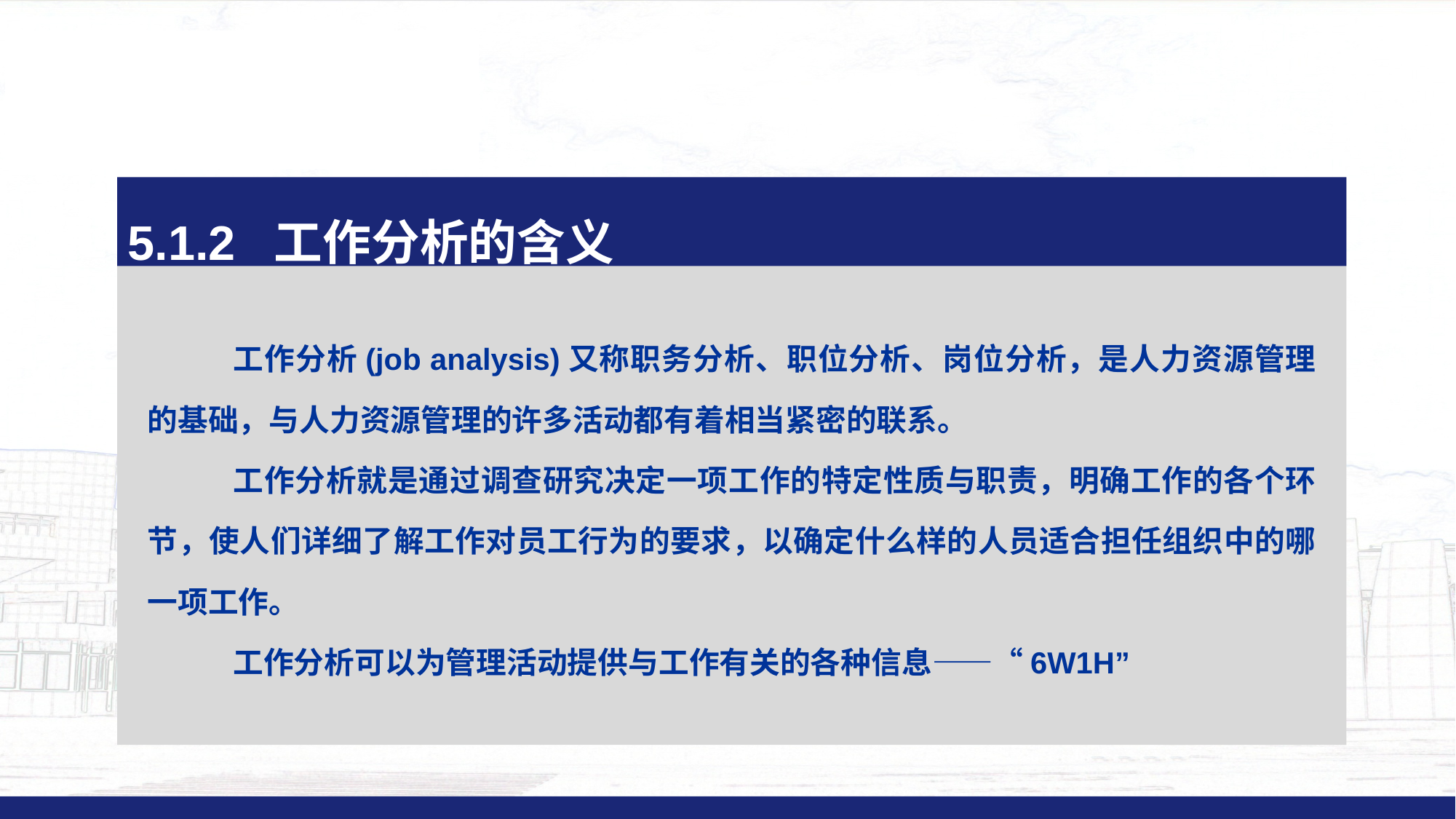

5.1.2  工作分析的含义
工作分析(job analysis)又称职务分析、职位分析、岗位分析，是人力资源管理的基础，与人力资源管理的许多活动都有着相当紧密的联系。
工作分析就是通过调查研究决定一项工作的特定性质与职责，明确工作的各个环节，使人们详细了解工作对员工行为的要求，以确定什么样的人员适合担任组织中的哪一项工作。
工作分析可以为管理活动提供与工作有关的各种信息——“6W1H”